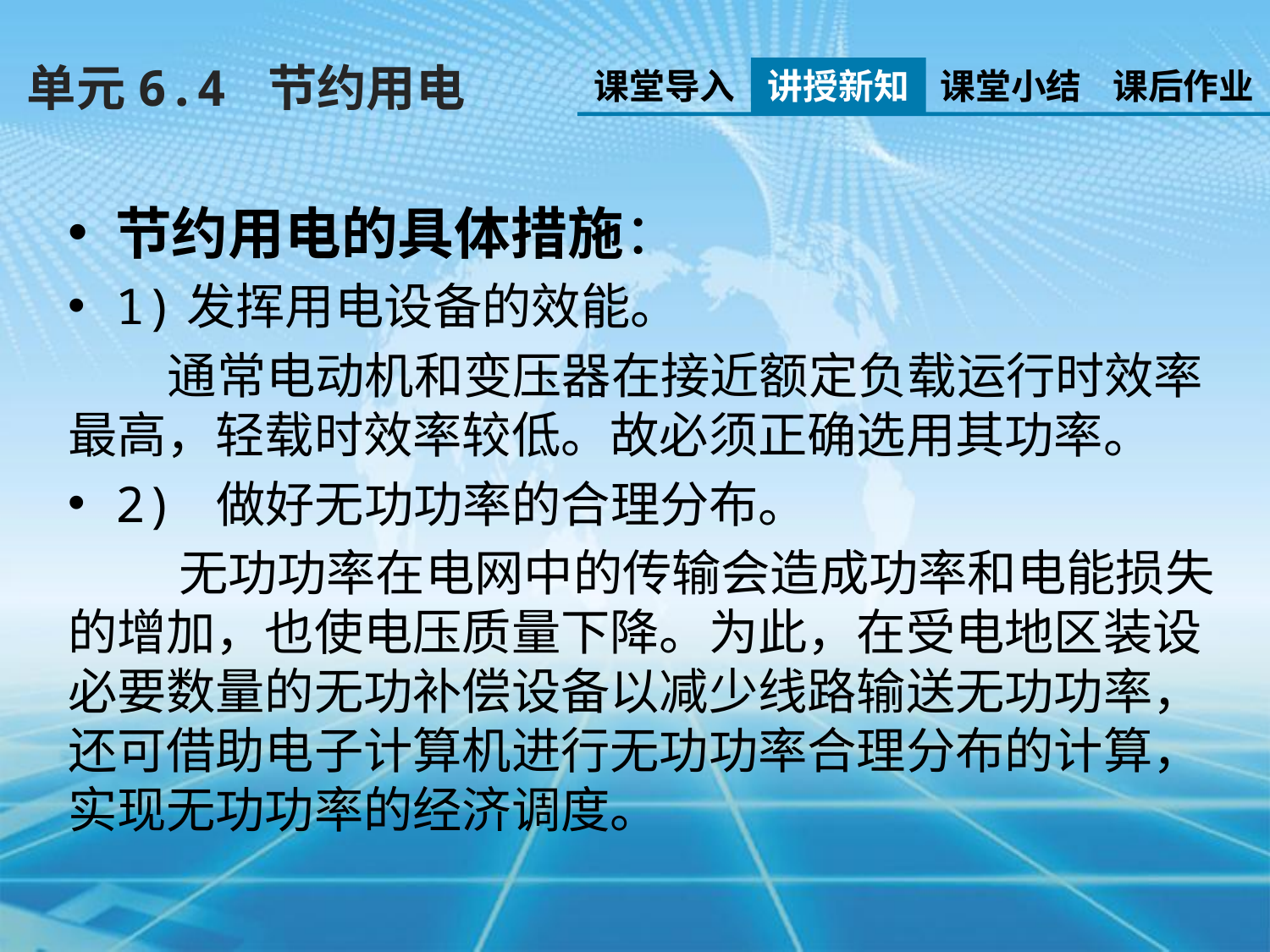

单元6.4 节约用电
课堂导入
讲授新知
课堂小结
课后作业
节约用电的具体措施：
1)发挥用电设备的效能。
        通常电动机和变压器在接近额定负载运行时效率最高，轻载时效率较低。故必须正确选用其功率。
2) 做好无功功率的合理分布。
         无功功率在电网中的传输会造成功率和电能损失的增加，也使电压质量下降。为此，在受电地区装设必要数量的无功补偿设备以减少线路输送无功功率，还可借助电子计算机进行无功功率合理分布的计算，实现无功功率的经济调度。